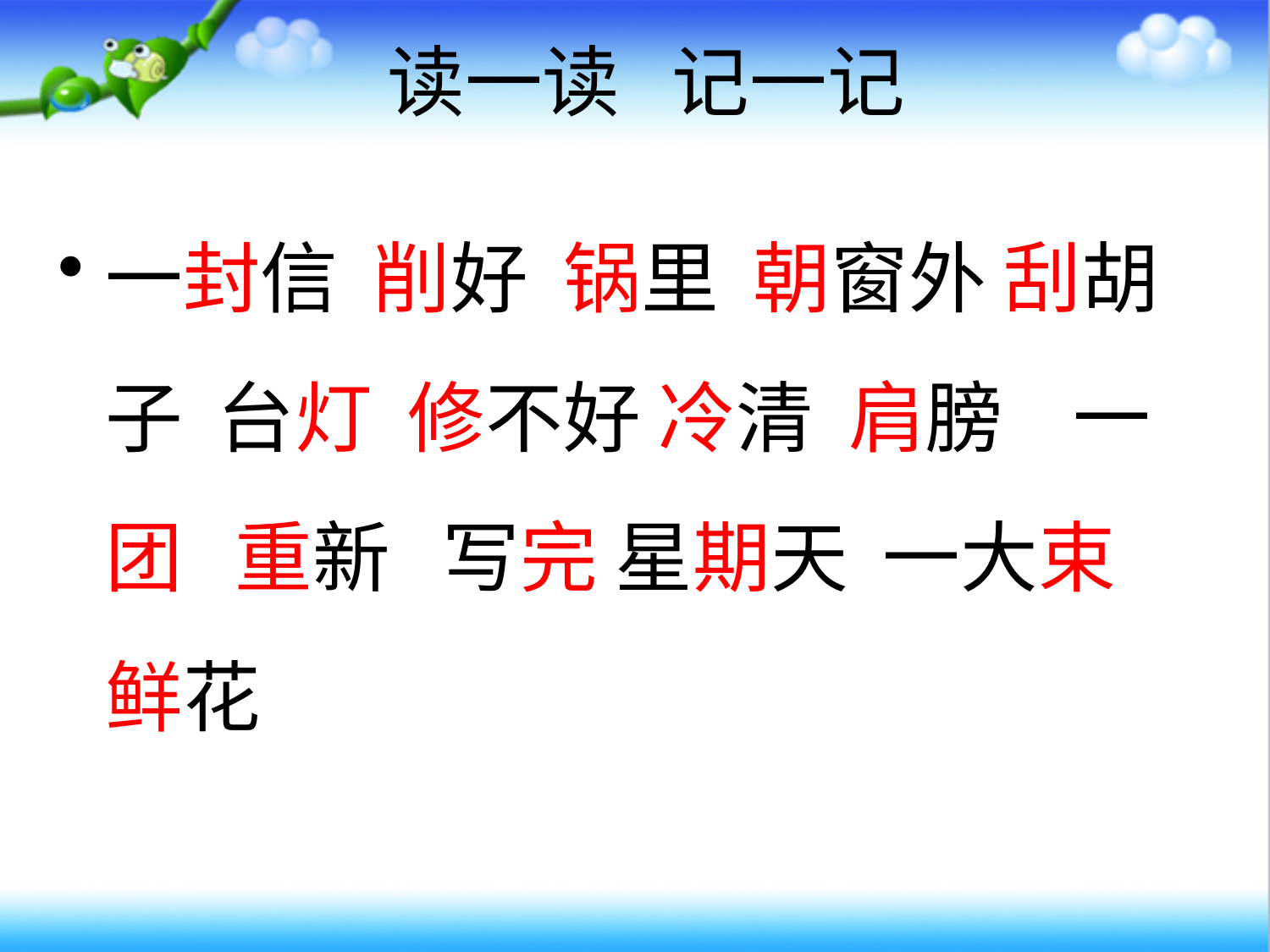

# 读一读   记一记
一封信  削好  锅里  朝窗外 刮胡子  台灯  修不好 冷清  肩膀    一团   重新   写完 星期天  一大束  鲜花